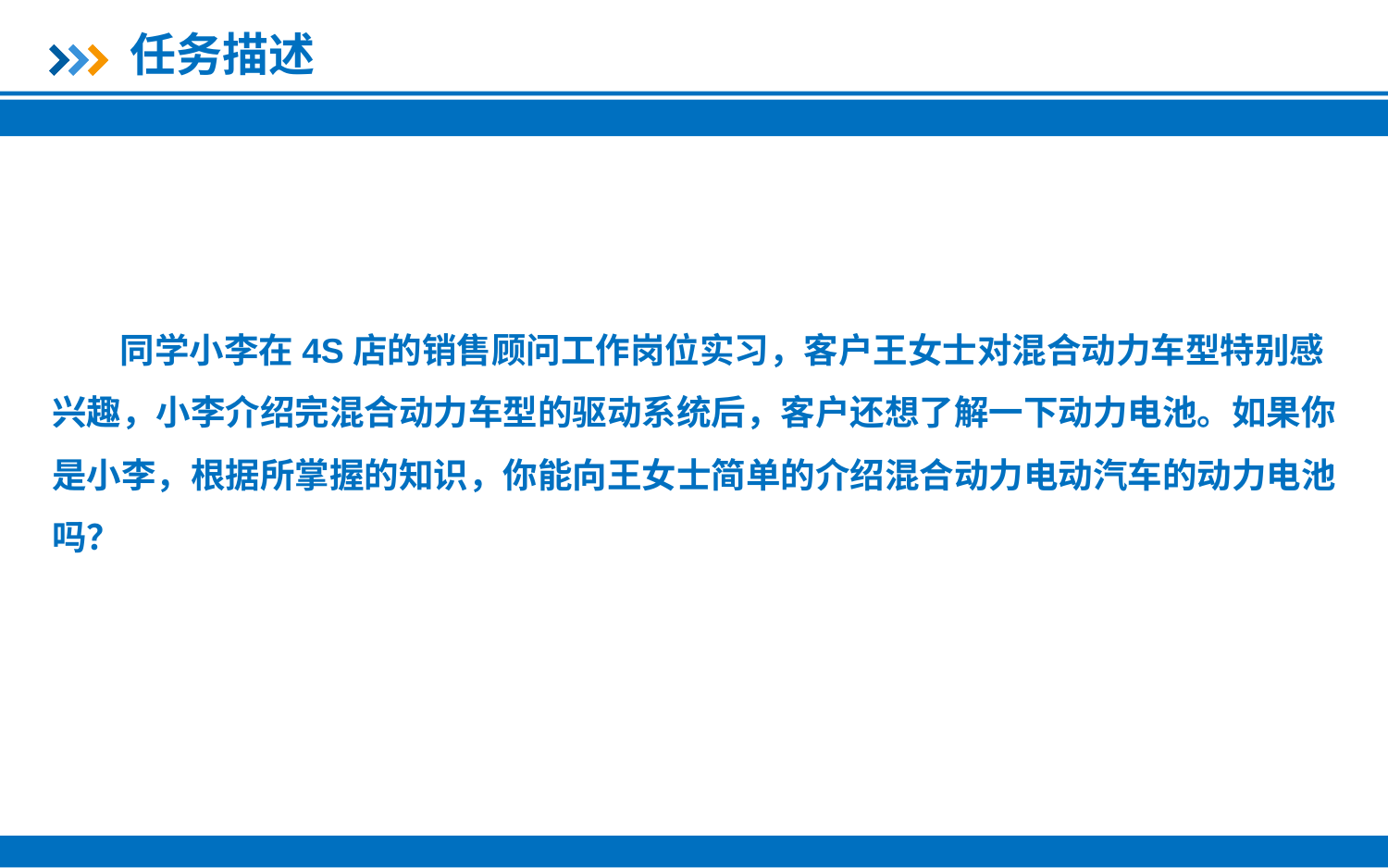

任务描述
同学小李在4S店的销售顾问工作岗位实习，客户王女士对混合动力车型特别感兴趣，小李介绍完混合动力车型的驱动系统后，客户还想了解一下动力电池。如果你是小李，根据所掌握的知识，你能向王女士简单的介绍混合动力电动汽车的动力电池吗？